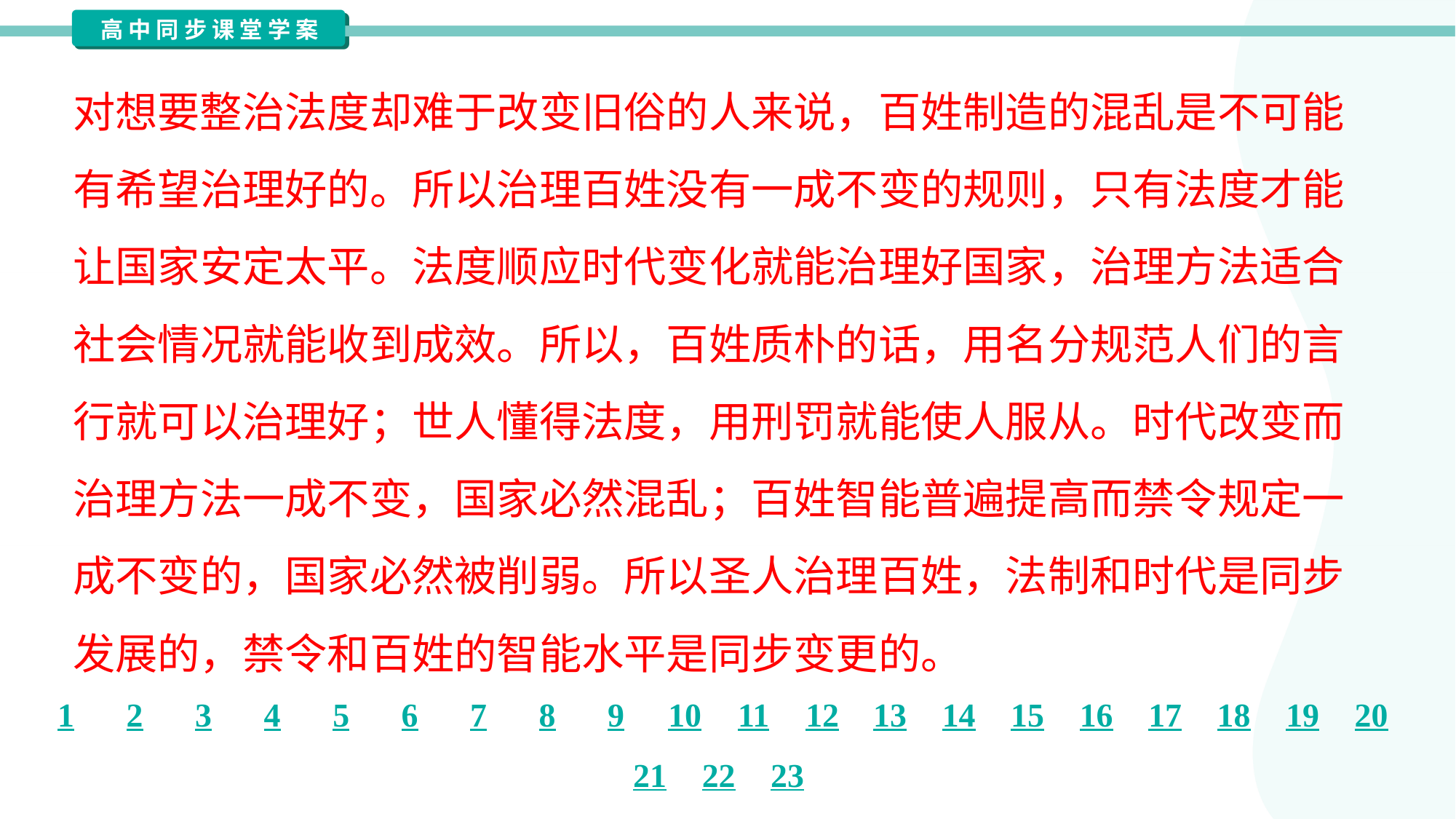

对想要整治法度却难于改变旧俗的人来说，百姓制造的混乱是不可能
有希望治理好的。所以治理百姓没有一成不变的规则，只有法度才能
让国家安定太平。法度顺应时代变化就能治理好国家，治理方法适合
社会情况就能收到成效。所以，百姓质朴的话，用名分规范人们的言
行就可以治理好；世人懂得法度，用刑罚就能使人服从。时代改变而
治理方法一成不变，国家必然混乱；百姓智能普遍提高而禁令规定一
成不变的，国家必然被削弱。所以圣人治理百姓，法制和时代是同步
发展的，禁令和百姓的智能水平是同步变更的。